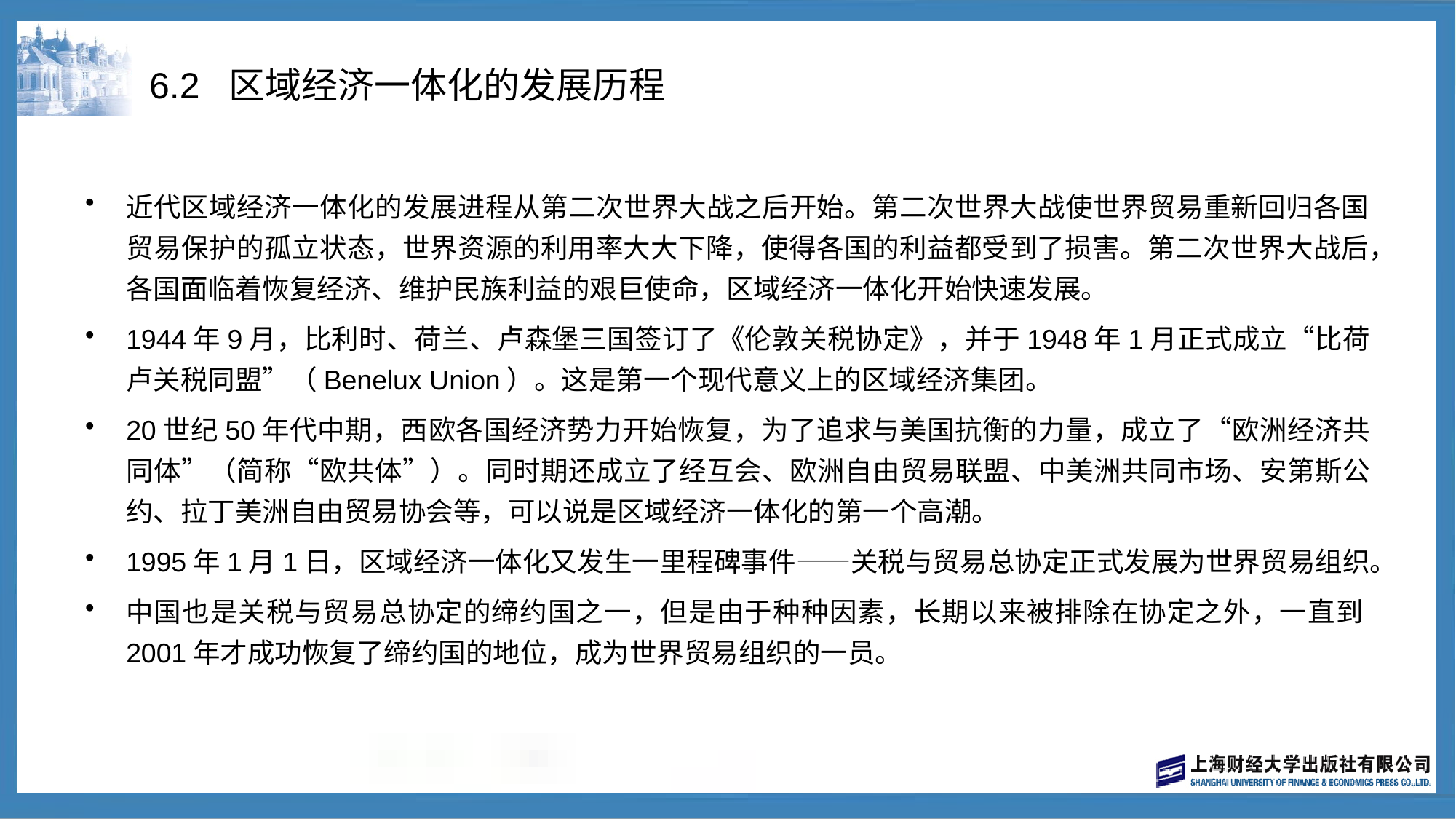

# 6.2  区域经济一体化的发展历程
近代区域经济一体化的发展进程从第二次世界大战之后开始。第二次世界大战使世界贸易重新回归各国贸易保护的孤立状态，世界资源的利用率大大下降，使得各国的利益都受到了损害。第二次世界大战后，各国面临着恢复经济、维护民族利益的艰巨使命，区域经济一体化开始快速发展。
1944年9月，比利时、荷兰、卢森堡三国签订了《伦敦关税协定》，并于1948年1月正式成立“比荷卢关税同盟”（Benelux Union）。这是第一个现代意义上的区域经济集团。
20世纪50年代中期，西欧各国经济势力开始恢复，为了追求与美国抗衡的力量，成立了“欧洲经济共同体”（简称“欧共体”）。同时期还成立了经互会、欧洲自由贸易联盟、中美洲共同市场、安第斯公约、拉丁美洲自由贸易协会等，可以说是区域经济一体化的第一个高潮。
1995年1月1日，区域经济一体化又发生一里程碑事件——关税与贸易总协定正式发展为世界贸易组织。
中国也是关税与贸易总协定的缔约国之一，但是由于种种因素，长期以来被排除在协定之外，一直到2001年才成功恢复了缔约国的地位，成为世界贸易组织的一员。